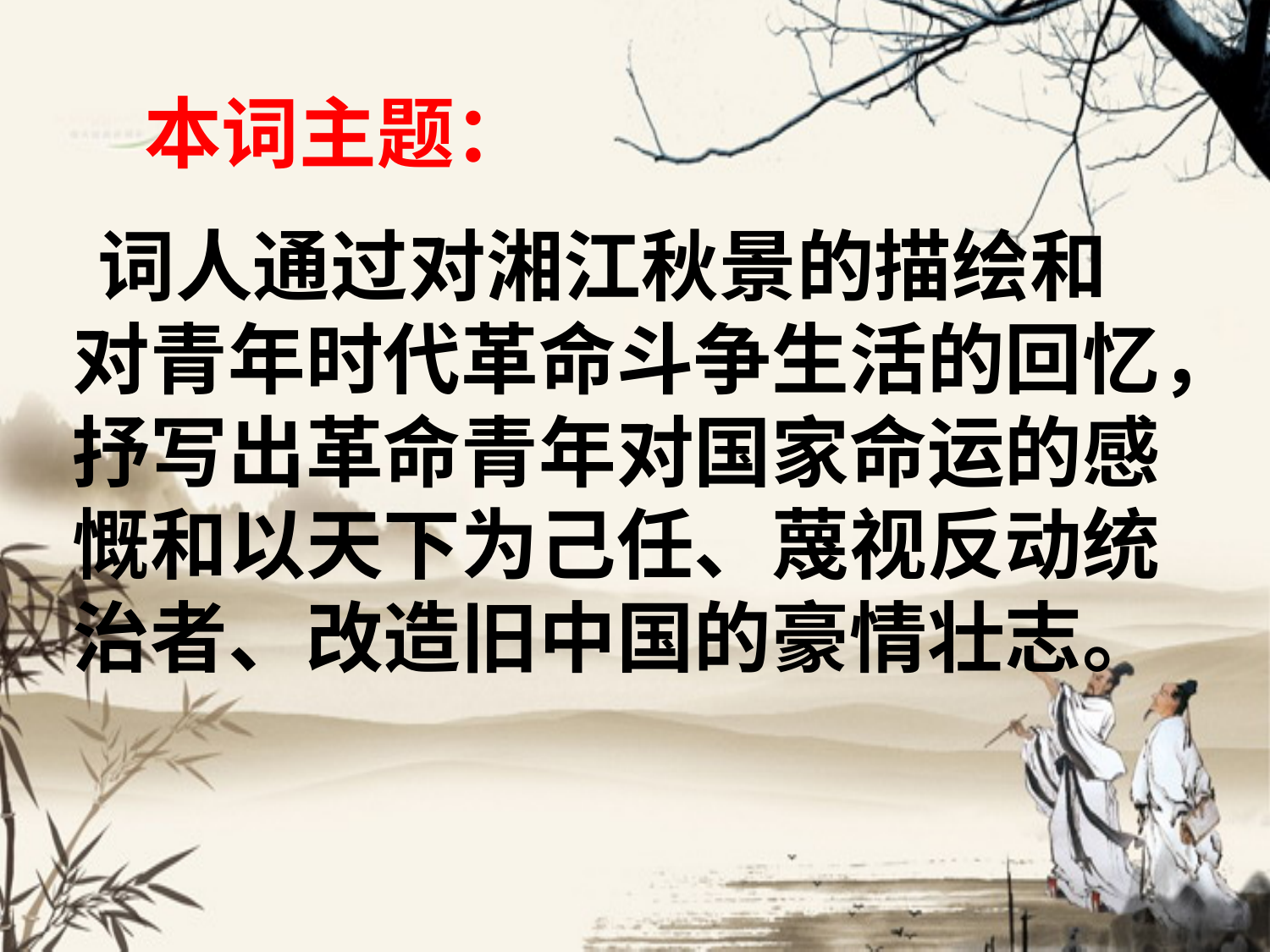

# 本词主题：
    词人通过对湘江秋景的描绘和对青年时代革命斗争生活的回忆，抒写出革命青年对国家命运的感慨和以天下为己任、蔑视反动统治者、改造旧中国的豪情壮志。